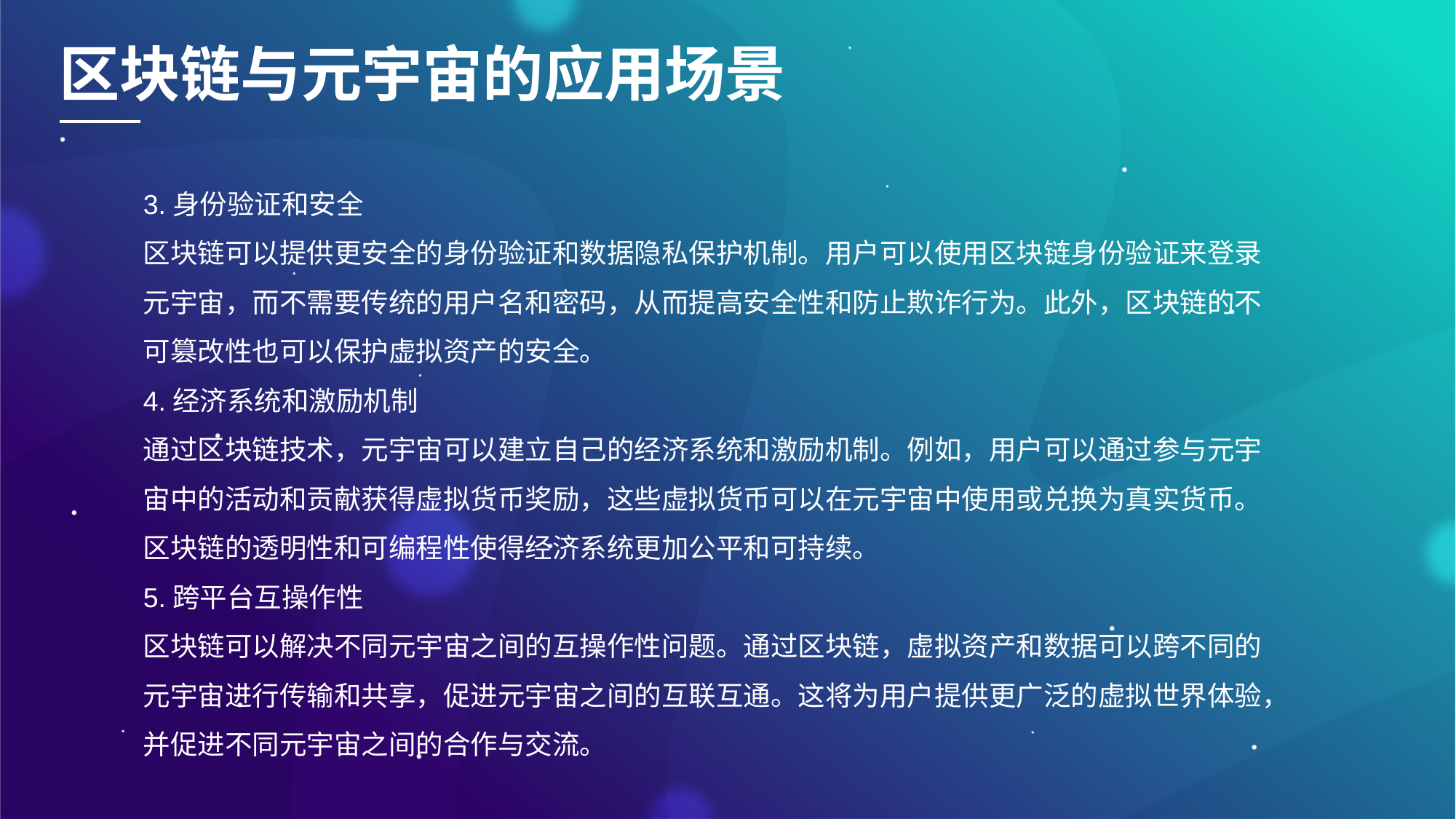

区块链与元宇宙的应用场景
3.身份验证和安全
区块链可以提供更安全的身份验证和数据隐私保护机制。用户可以使用区块链身份验证来登录元宇宙，而不需要传统的用户名和密码，从而提高安全性和防止欺诈行为。此外，区块链的不可篡改性也可以保护虚拟资产的安全。
4.经济系统和激励机制
通过区块链技术，元宇宙可以建立自己的经济系统和激励机制。例如，用户可以通过参与元宇宙中的活动和贡献获得虚拟货币奖励，这些虚拟货币可以在元宇宙中使用或兑换为真实货币。区块链的透明性和可编程性使得经济系统更加公平和可持续。
5.跨平台互操作性
区块链可以解决不同元宇宙之间的互操作性问题。通过区块链，虚拟资产和数据可以跨不同的元宇宙进行传输和共享，促进元宇宙之间的互联互通。这将为用户提供更广泛的虚拟世界体验，并促进不同元宇宙之间的合作与交流。